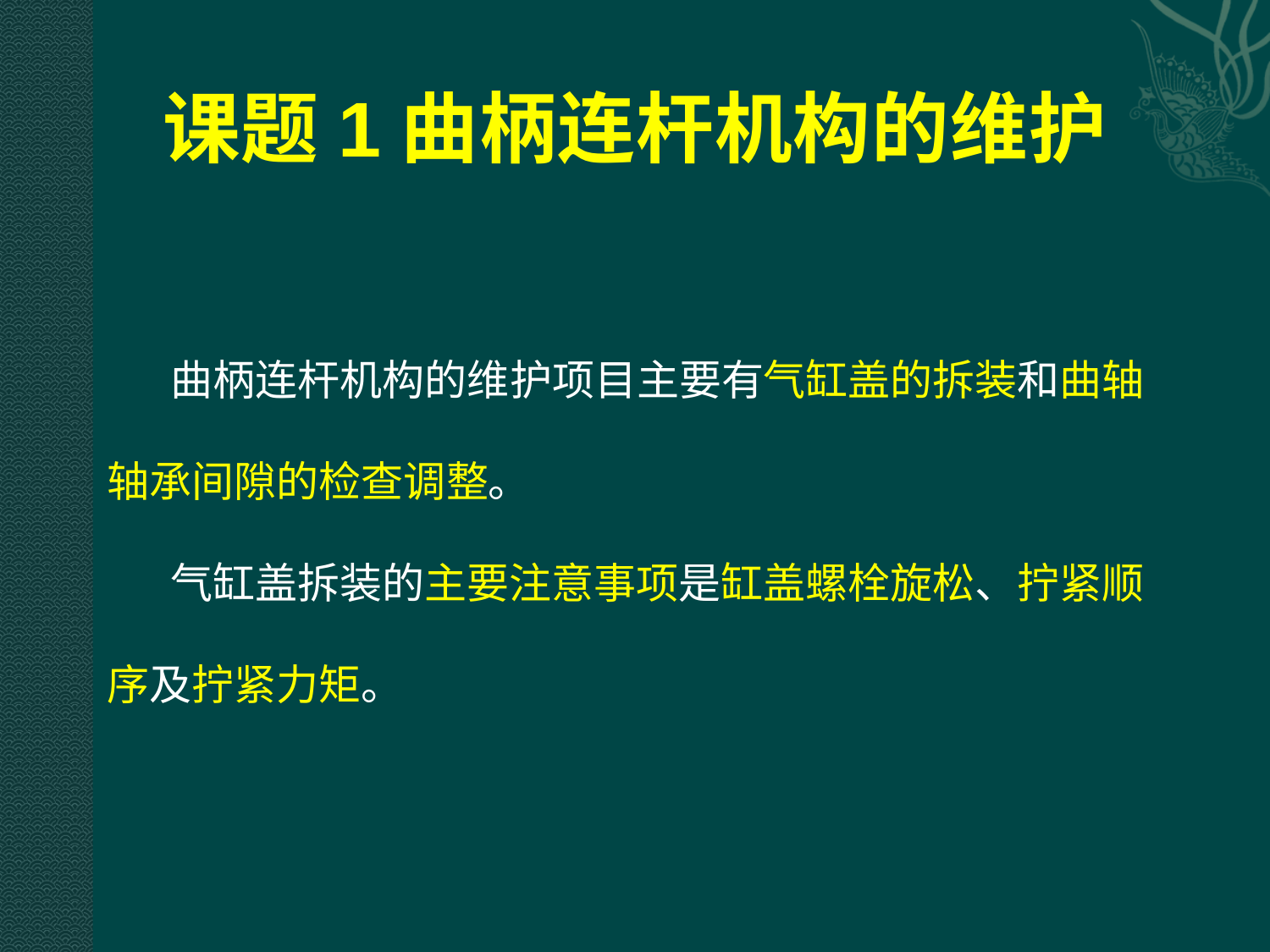

# 课题1曲柄连杆机构的维护
曲柄连杆机构的维护项目主要有气缸盖的拆装和曲轴轴承间隙的检查调整。
气缸盖拆装的主要注意事项是缸盖螺栓旋松、拧紧顺序及拧紧力矩。